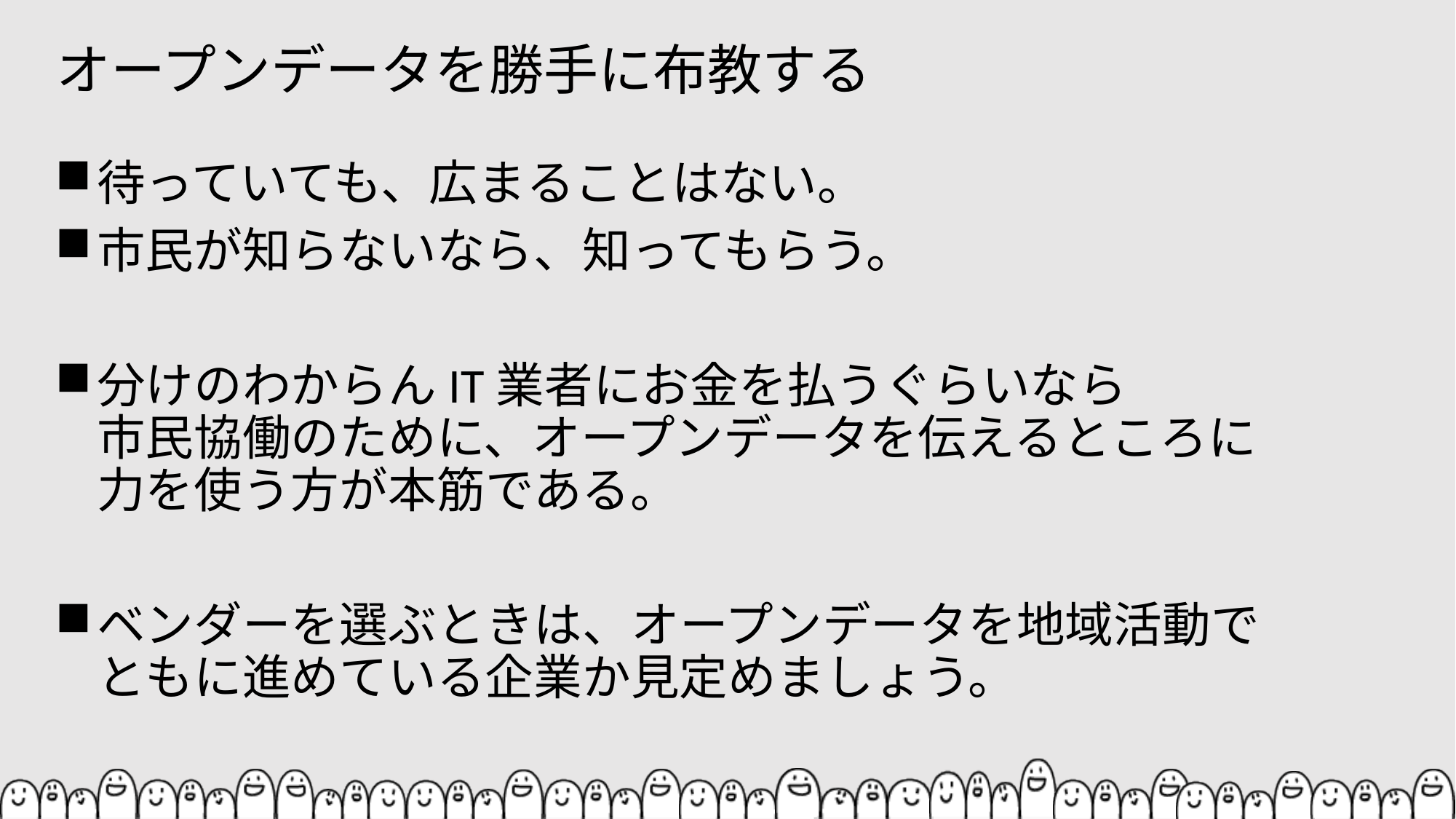

# オープンデータを勝手に布教する
待っていても、広まることはない。
市民が知らないなら、知ってもらう。

分けのわからんIT業者にお金を払うぐらいなら
市民協働のために、オープンデータを伝えるところに
力を使う方が本筋である。

ベンダーを選ぶときは、オープンデータを地域活動で
ともに進めている企業か見定めましょう。